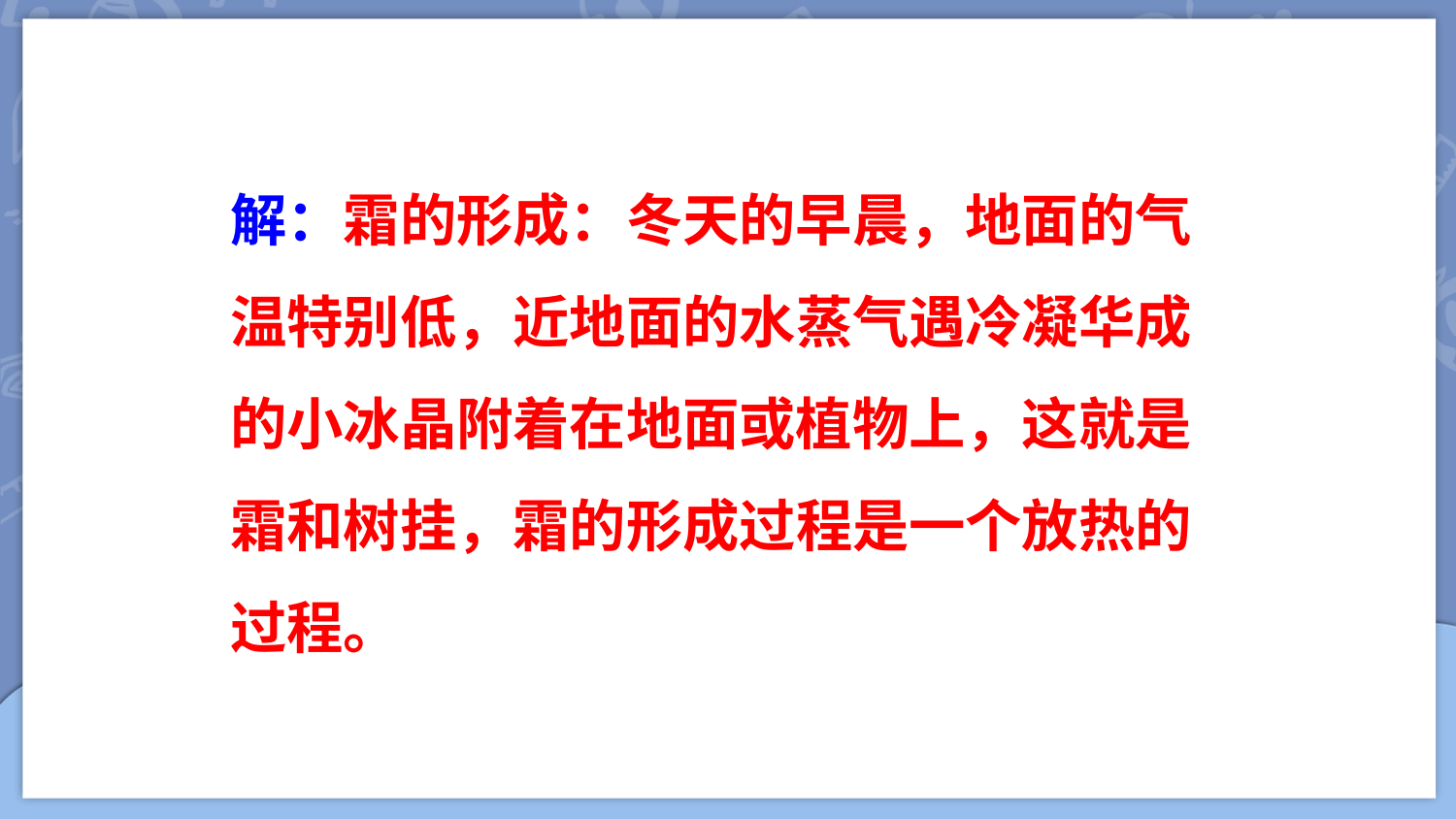

解：霜的形成：冬天的早晨，地面的气温特别低，近地面的水蒸气遇冷凝华成的小冰晶附着在地面或植物上，这就是霜和树挂，霜的形成过程是一个放热的过程。